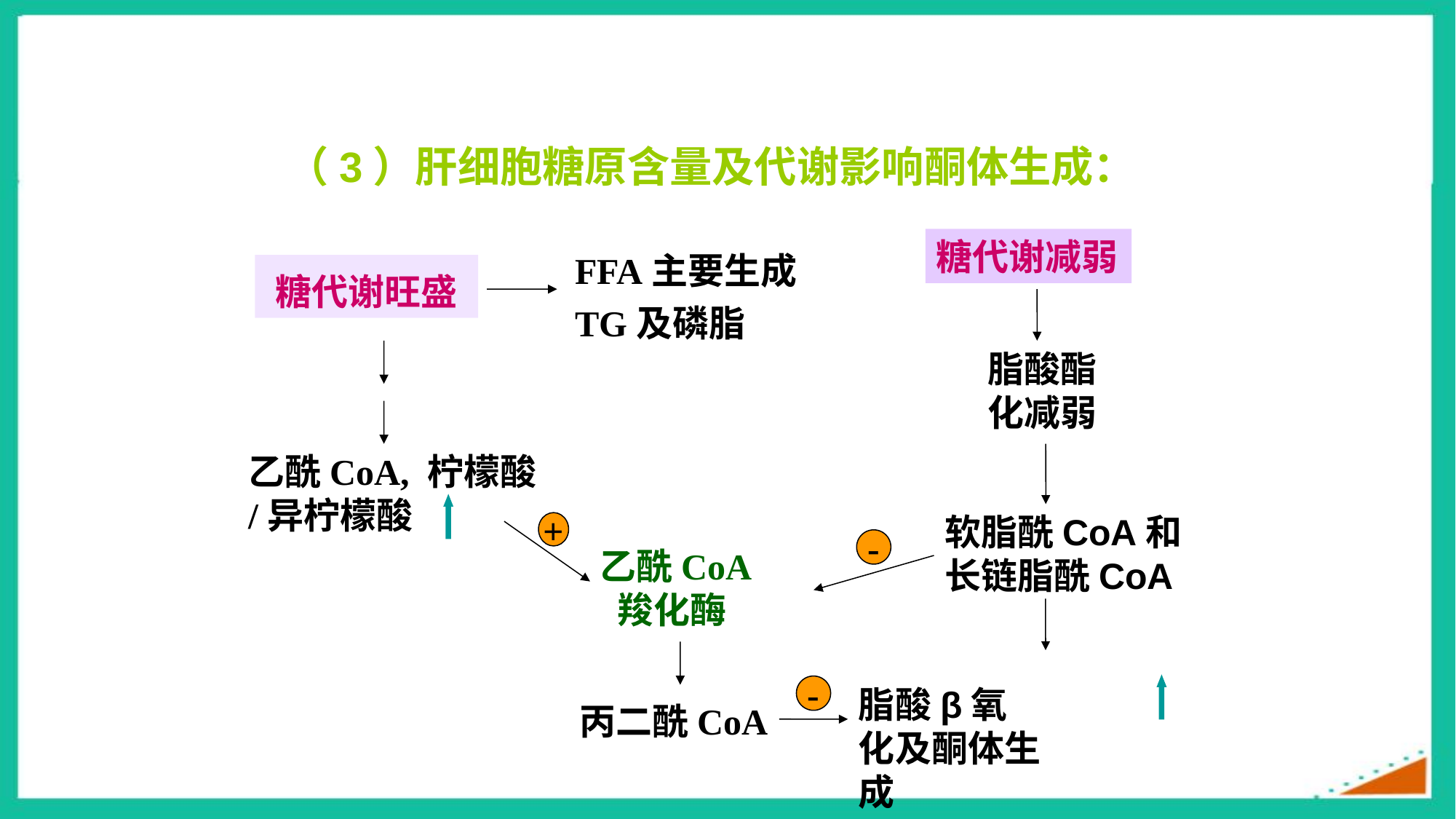

（3）肝细胞糖原含量及代谢影响酮体生成：
糖代谢减弱
FFA主要生成TG及磷脂
糖代谢旺盛

脂酸酯化减弱

乙酰CoA, 柠檬酸/异柠檬酸

软脂酰CoA和长链脂酰CoA
+

-
乙酰CoA羧化酶

-
脂酸β氧化及酮体生成
丙二酰CoA